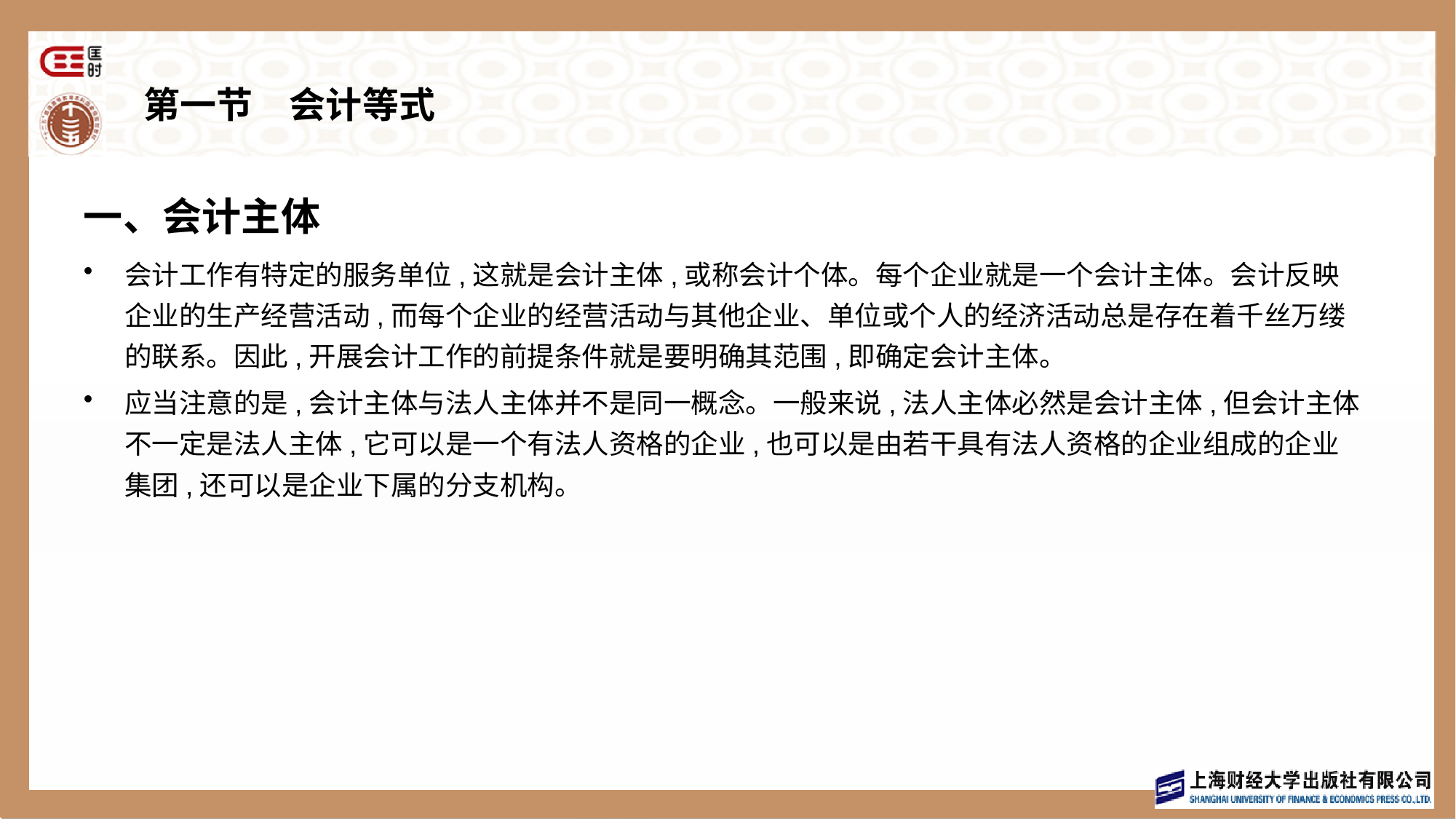

# 第一节　会计等式
一、会计主体
会计工作有特定的服务单位,这就是会计主体,或称会计个体。每个企业就是一个会计主体。会计反映企业的生产经营活动,而每个企业的经营活动与其他企业、单位或个人的经济活动总是存在着千丝万缕的联系。因此,开展会计工作的前提条件就是要明确其范围,即确定会计主体。
应当注意的是,会计主体与法人主体并不是同一概念。一般来说,法人主体必然是会计主体,但会计主体不一定是法人主体,它可以是一个有法人资格的企业,也可以是由若干具有法人资格的企业组成的企业集团,还可以是企业下属的分支机构。